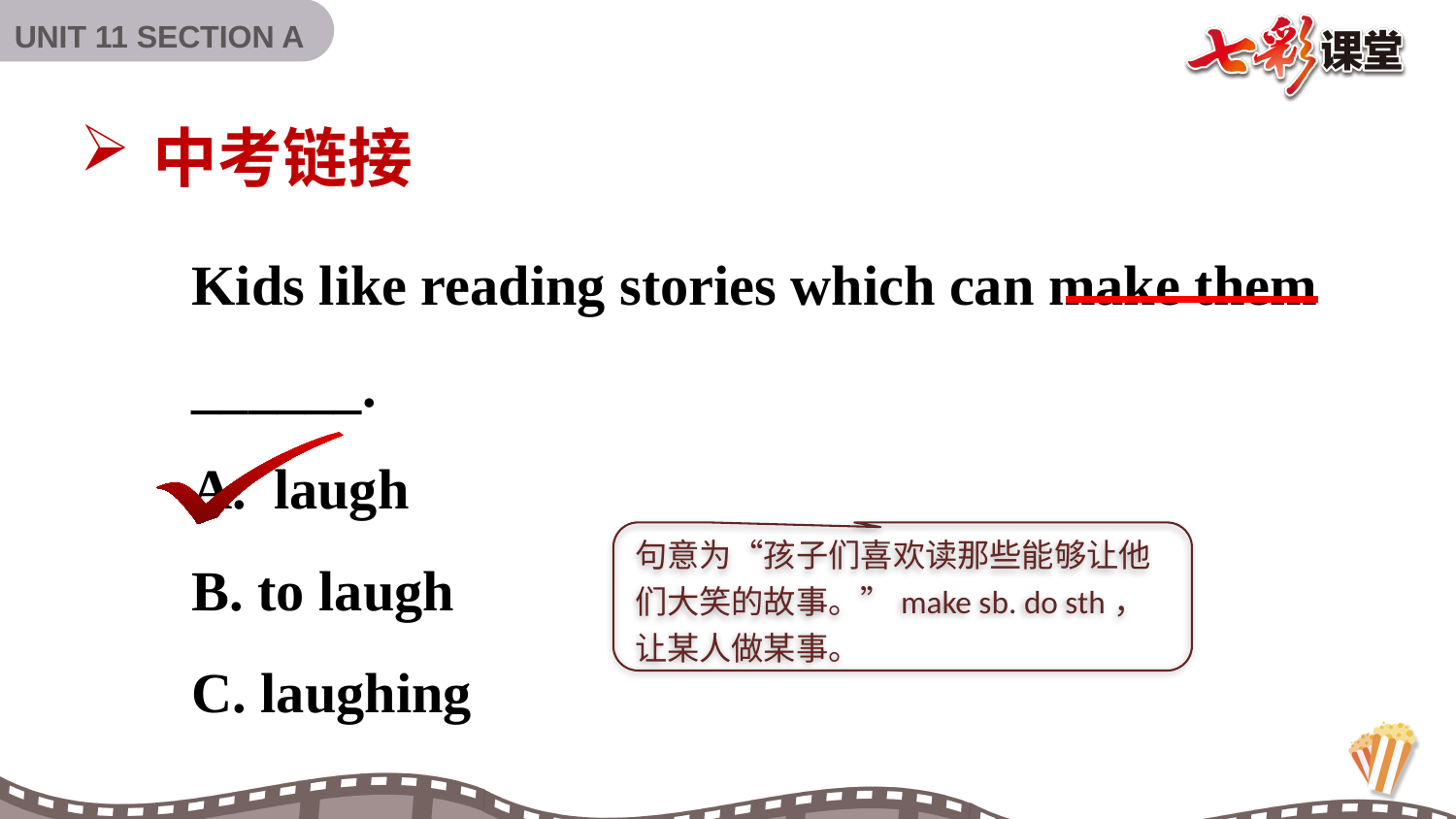

中考链接
Kids like reading stories which can make them ______.
laugh
B. to laugh
C. laughing

句意为“孩子们喜欢读那些能够让他们大笑的故事。”make sb. do sth，让某人做某事。